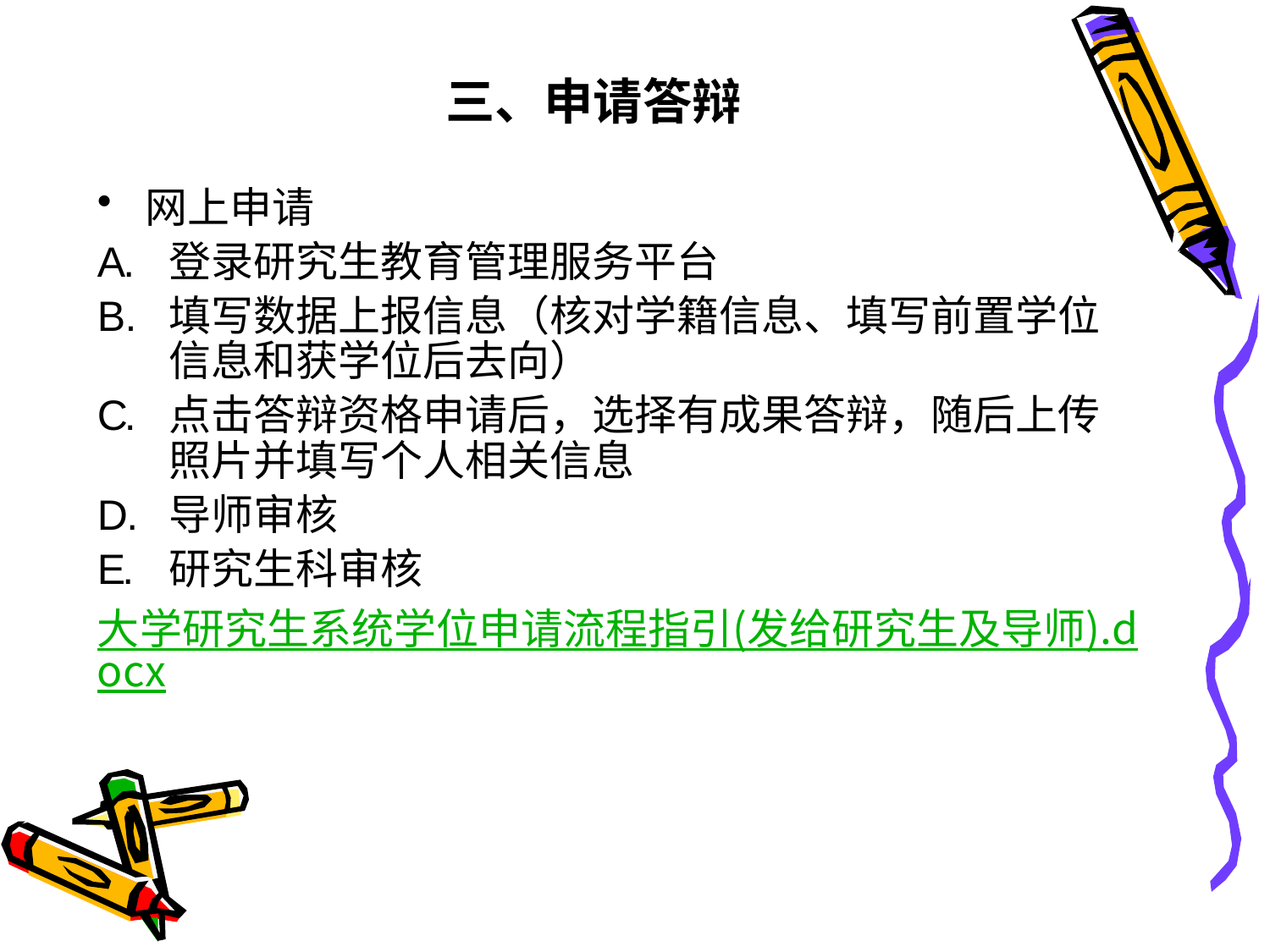

# 三、申请答辩
网上申请
登录研究生教育管理服务平台
填写数据上报信息（核对学籍信息、填写前置学位信息和获学位后去向）
点击答辩资格申请后，选择有成果答辩，随后上传照片并填写个人相关信息
导师审核
研究生科审核
大学研究生系统学位申请流程指引(发给研究生及导师).docx